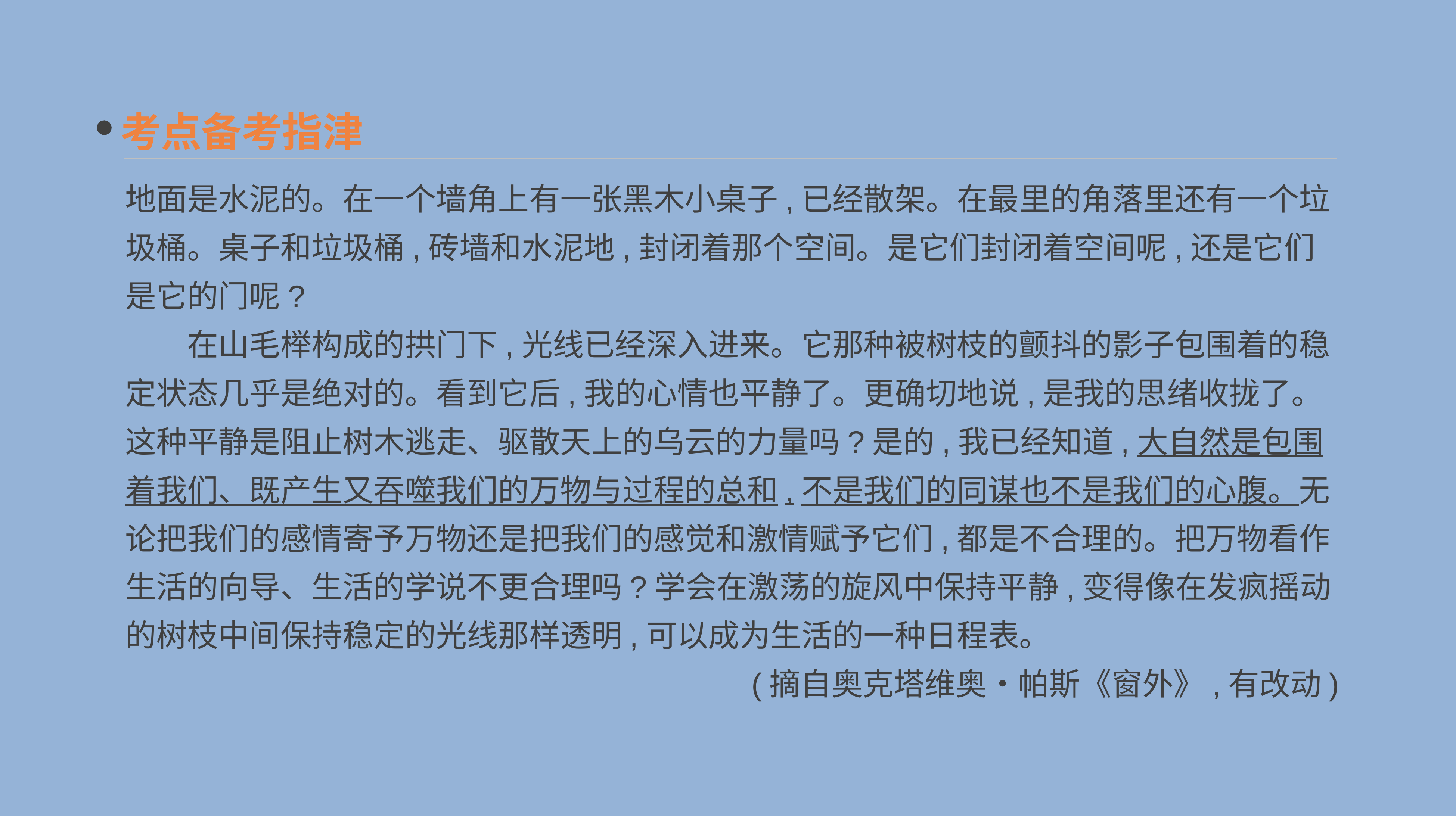

考点备考指津

地面是水泥的。在一个墙角上有一张黑木小桌子,已经散架。在最里的角落里还有一个垃圾桶。桌子和垃圾桶,砖墙和水泥地,封闭着那个空间。是它们封闭着空间呢,还是它们是它的门呢?
　　在山毛榉构成的拱门下,光线已经深入进来。它那种被树枝的颤抖的影子包围着的稳定状态几乎是绝对的。看到它后,我的心情也平静了。更确切地说,是我的思绪收拢了。这种平静是阻止树木逃走、驱散天上的乌云的力量吗?是的,我已经知道,大自然是包围着我们、既产生又吞噬我们的万物与过程的总和,不是我们的同谋也不是我们的心腹。无论把我们的感情寄予万物还是把我们的感觉和激情赋予它们,都是不合理的。把万物看作生活的向导、生活的学说不更合理吗?学会在激荡的旋风中保持平静,变得像在发疯摇动的树枝中间保持稳定的光线那样透明,可以成为生活的一种日程表。
(摘自奥克塔维奥•帕斯《窗外》,有改动)